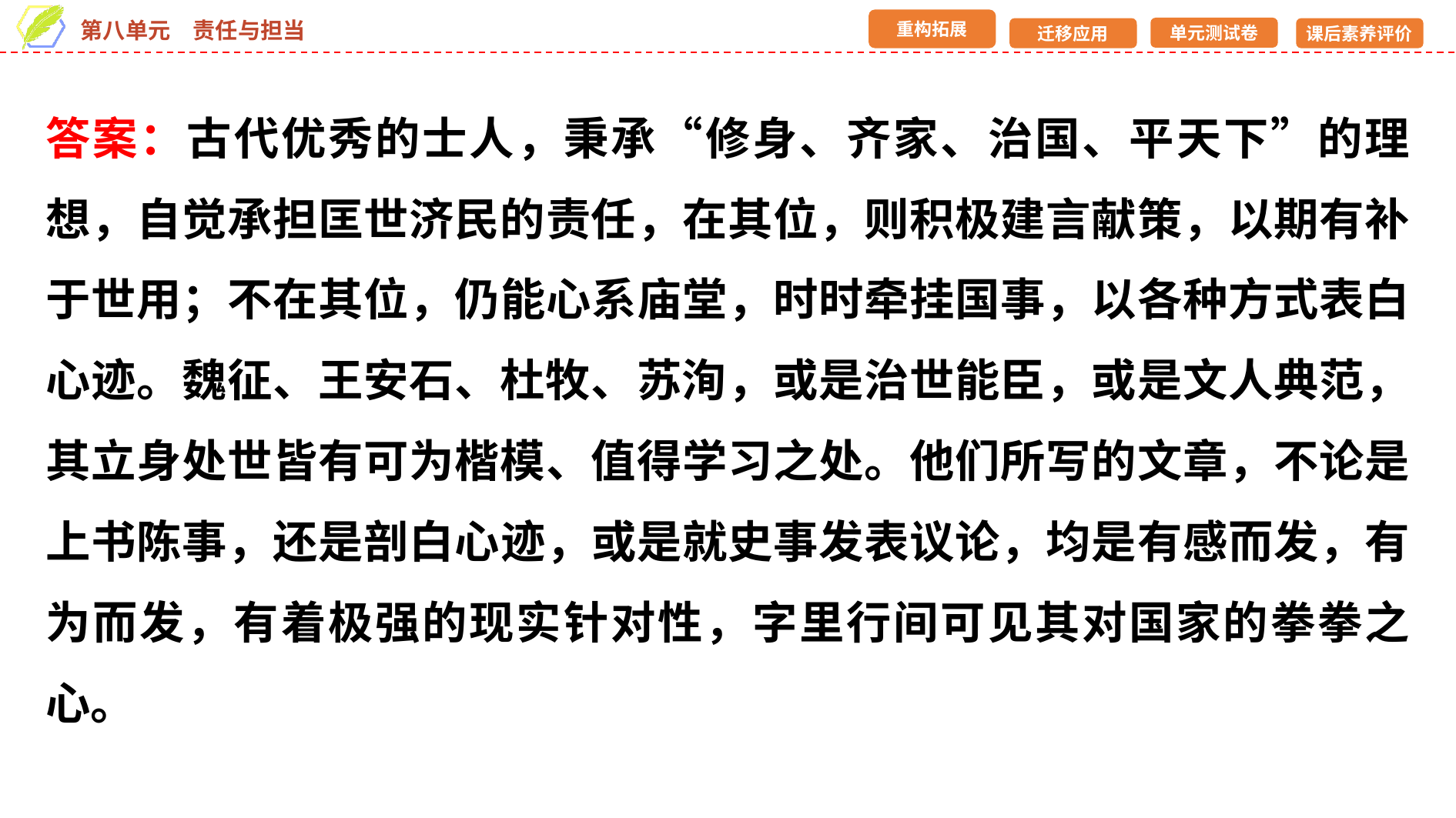

答案：古代优秀的士人，秉承“修身、齐家、治国、平天下”的理想，自觉承担匡世济民的责任，在其位，则积极建言献策，以期有补于世用；不在其位，仍能心系庙堂，时时牵挂国事，以各种方式表白心迹。魏征、王安石、杜牧、苏洵，或是治世能臣，或是文人典范，其立身处世皆有可为楷模、值得学习之处。他们所写的文章，不论是上书陈事，还是剖白心迹，或是就史事发表议论，均是有感而发，有为而发，有着极强的现实针对性，字里行间可见其对国家的拳拳之心。